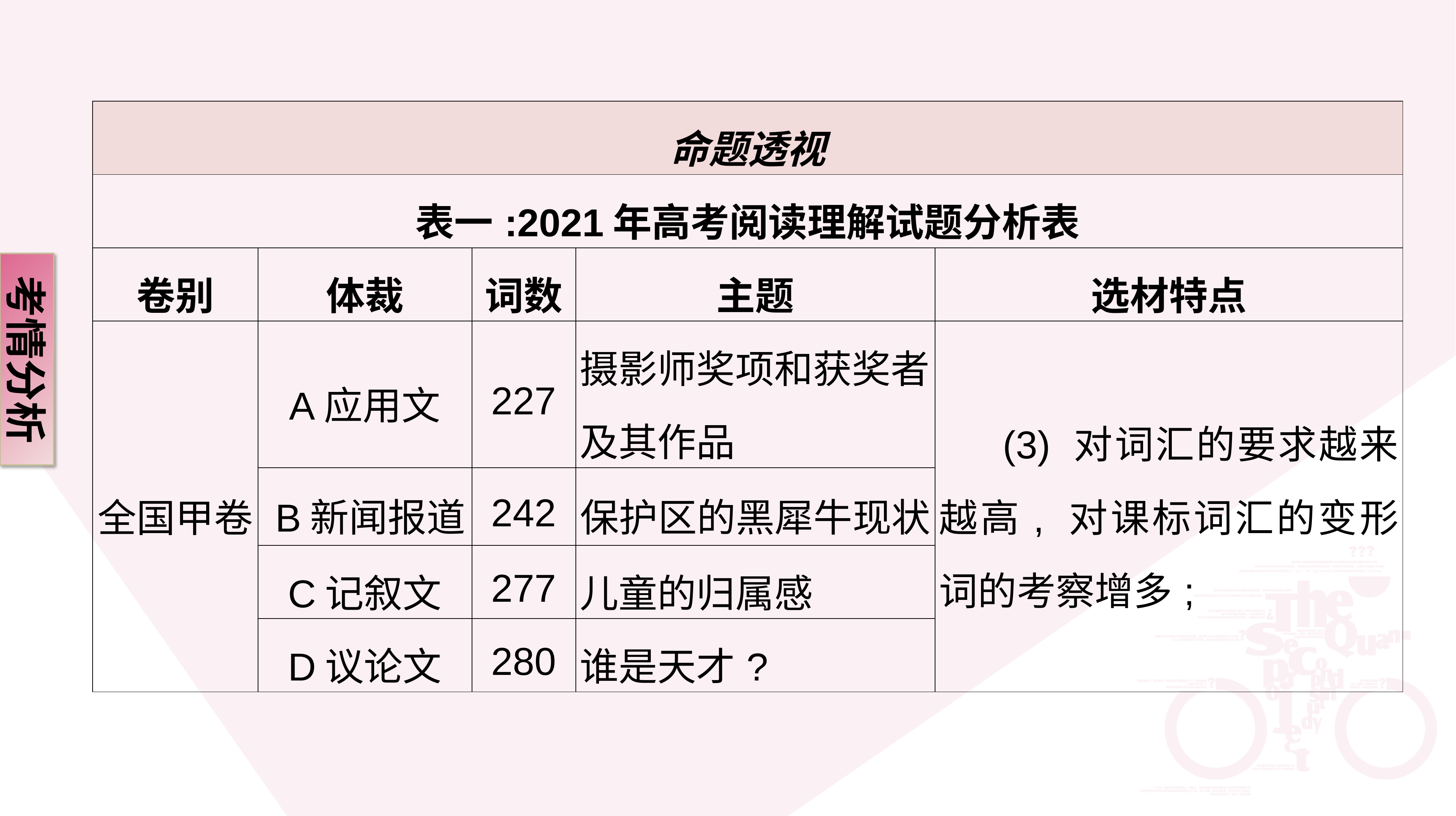

| 命题透视 |  |  |  |  |
| --- | --- | --- | --- | --- |
| 表一:2021年高考阅读理解试题分析表 |  |  |  |  |
| 卷别 | 体裁 | 词数 | 主题 | 选材特点 |
| 全国甲卷 | A应用文 | 227 | 摄影师奖项和获奖者及其作品 | (3) 对词汇的要求越来越高, 对课标词汇的变形词的考察增多; |
|  | B新闻报道 | 242 | 保护区的黑犀牛现状 |  |
|  | C记叙文 | 277 | 儿童的归属感 |  |
|  | D议论文 | 280 | 谁是天才? |  |
考情分析